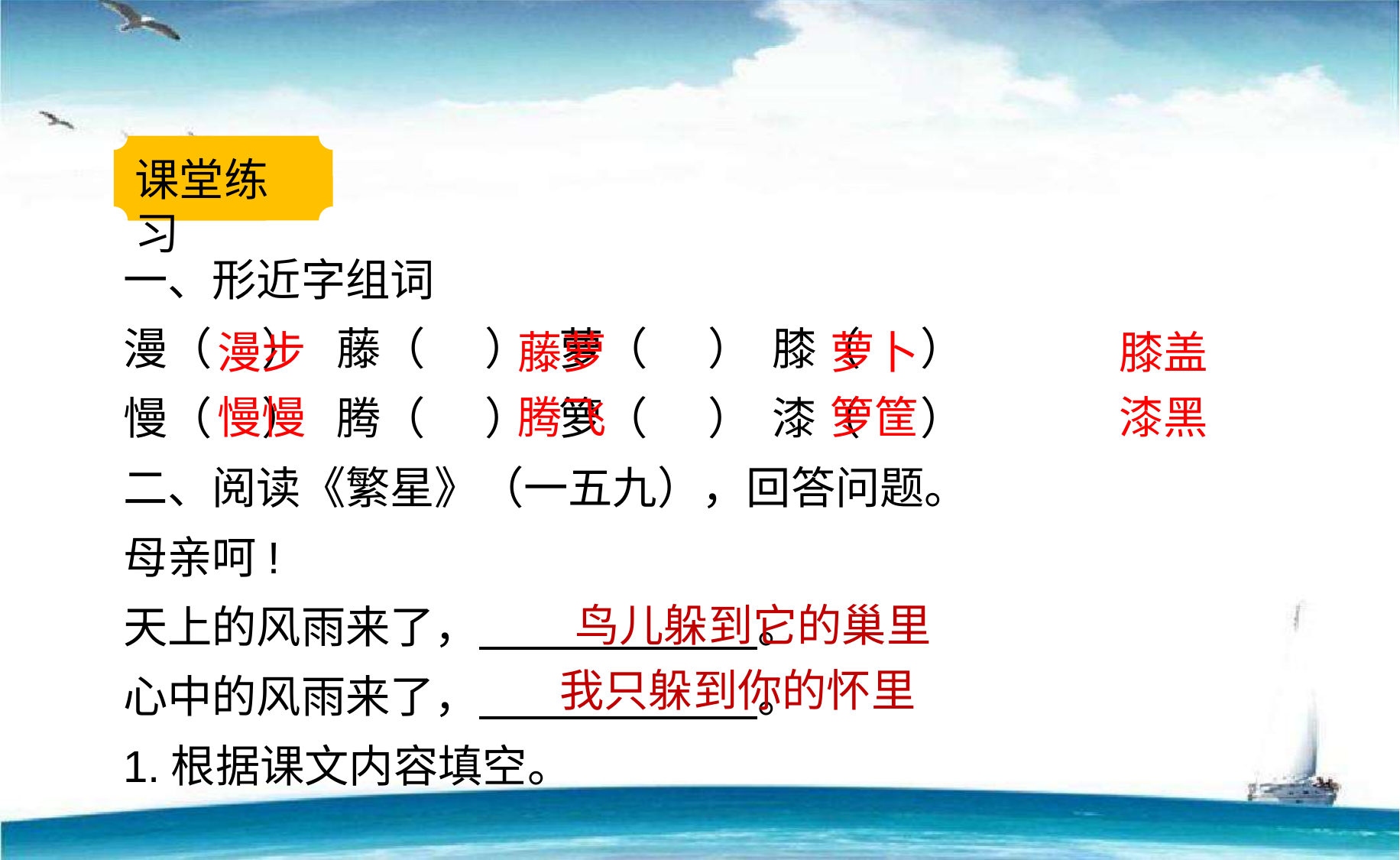

课堂练习
一、形近字组词
漫（     ）   藤（      ）   萝（      ）  膝（      ）
慢（     ）   腾（      ）   箩（      ）  漆（      ）
二、阅读《繁星》（一五九），回答问题。
母亲呵!
天上的风雨来了，                            。
心中的风雨来了，                            。
1.根据课文内容填空。
漫步
藤萝
萝卜
膝盖
慢慢
腾飞
箩筐
漆黑
鸟儿躲到它的巢里
我只躲到你的怀里